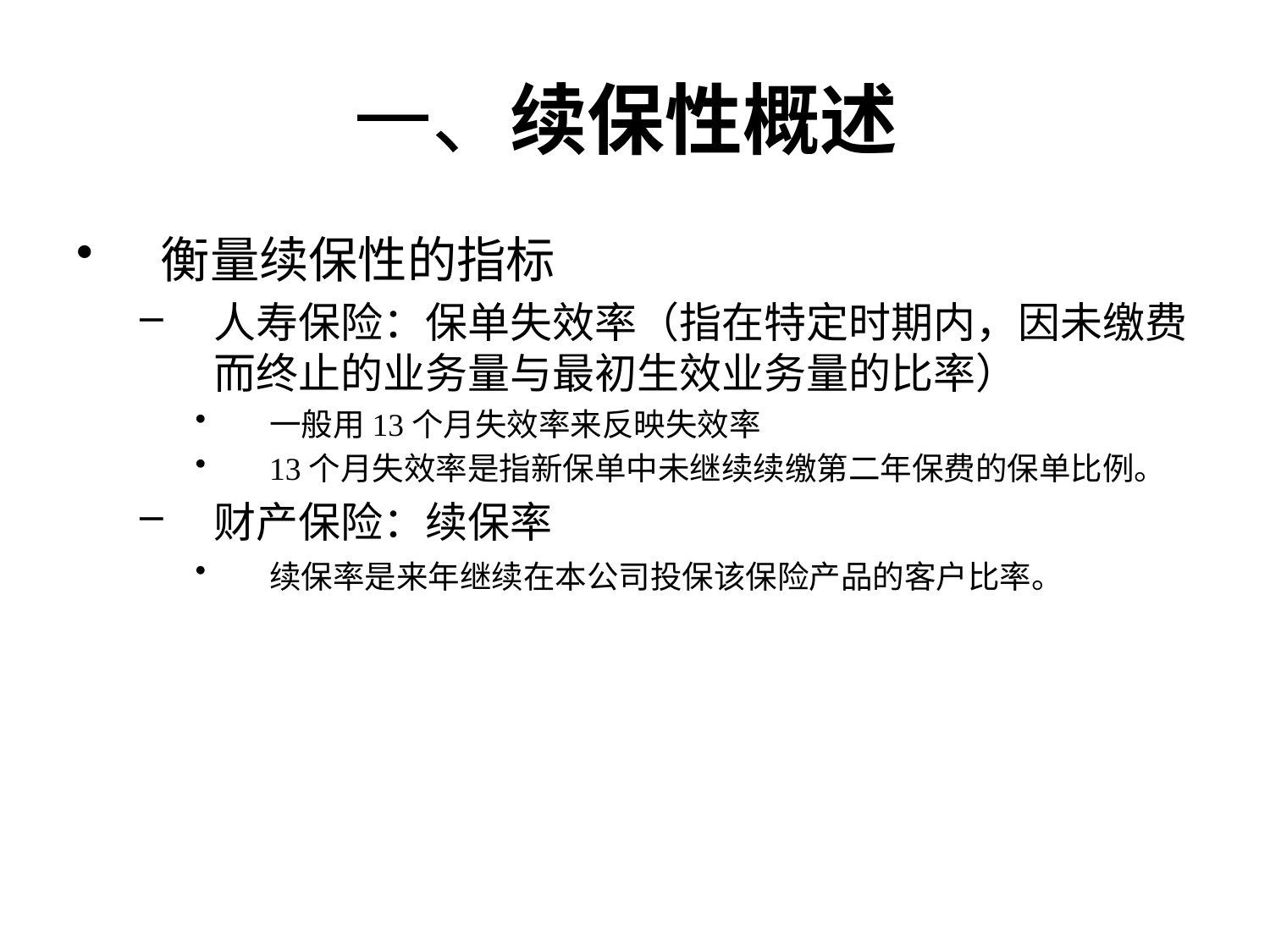

# 一、续保性概述
衡量续保性的指标
人寿保险：保单失效率（指在特定时期内，因未缴费而终止的业务量与最初生效业务量的比率）
一般用13个月失效率来反映失效率
13个月失效率是指新保单中未继续续缴第二年保费的保单比例。
财产保险：续保率
续保率是来年继续在本公司投保该保险产品的客户比率。